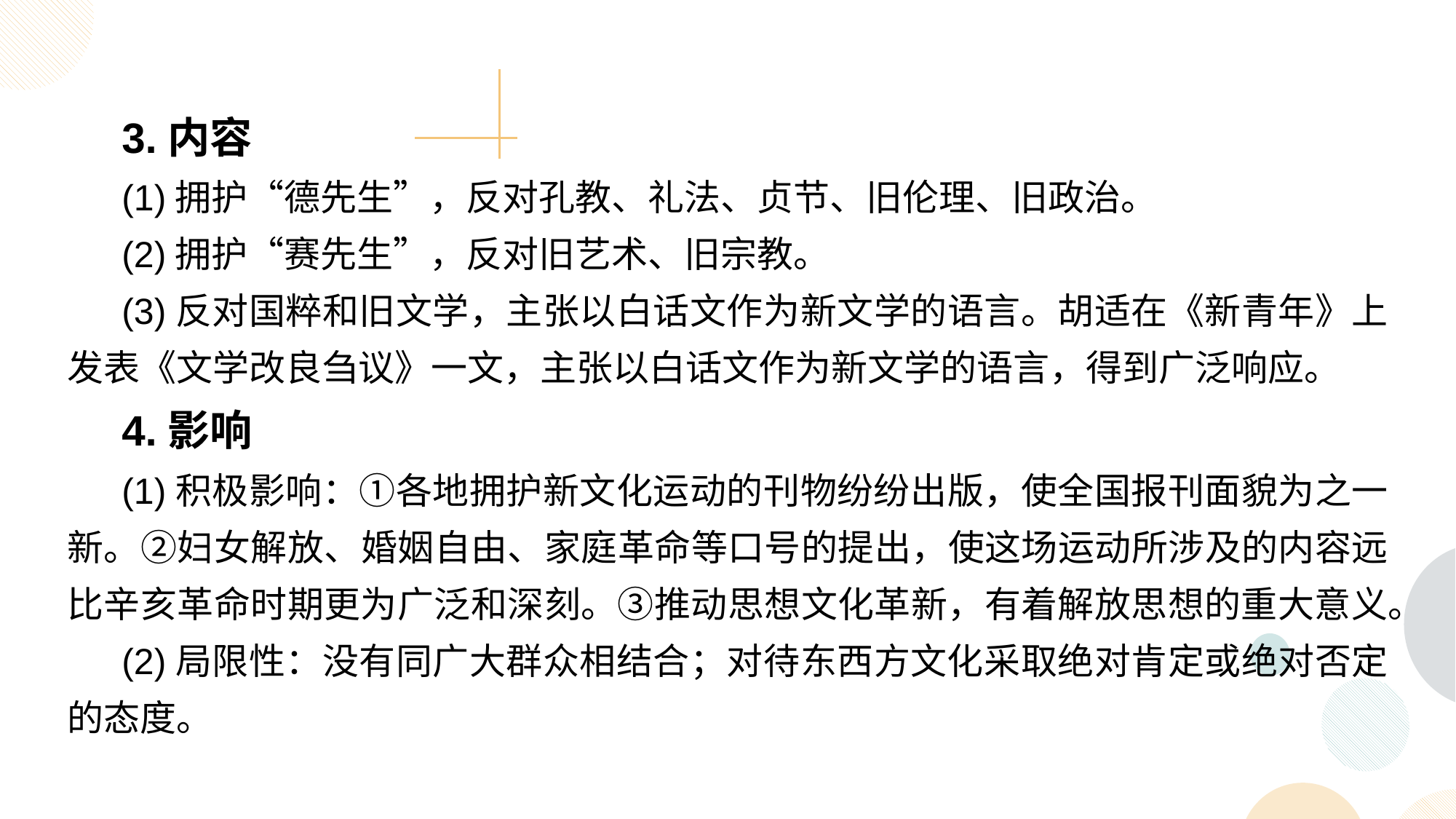

3.内容
(1)拥护“德先生”，反对孔教、礼法、贞节、旧伦理、旧政治。
(2)拥护“赛先生”，反对旧艺术、旧宗教。
(3)反对国粹和旧文学，主张以白话文作为新文学的语言。胡适在《新青年》上发表《文学改良刍议》一文，主张以白话文作为新文学的语言，得到广泛响应。
4.影响
(1)积极影响：①各地拥护新文化运动的刊物纷纷出版，使全国报刊面貌为之一新。②妇女解放、婚姻自由、家庭革命等口号的提出，使这场运动所涉及的内容远比辛亥革命时期更为广泛和深刻。③推动思想文化革新，有着解放思想的重大意义。
(2)局限性：没有同广大群众相结合；对待东西方文化采取绝对肯定或绝对否定的态度。